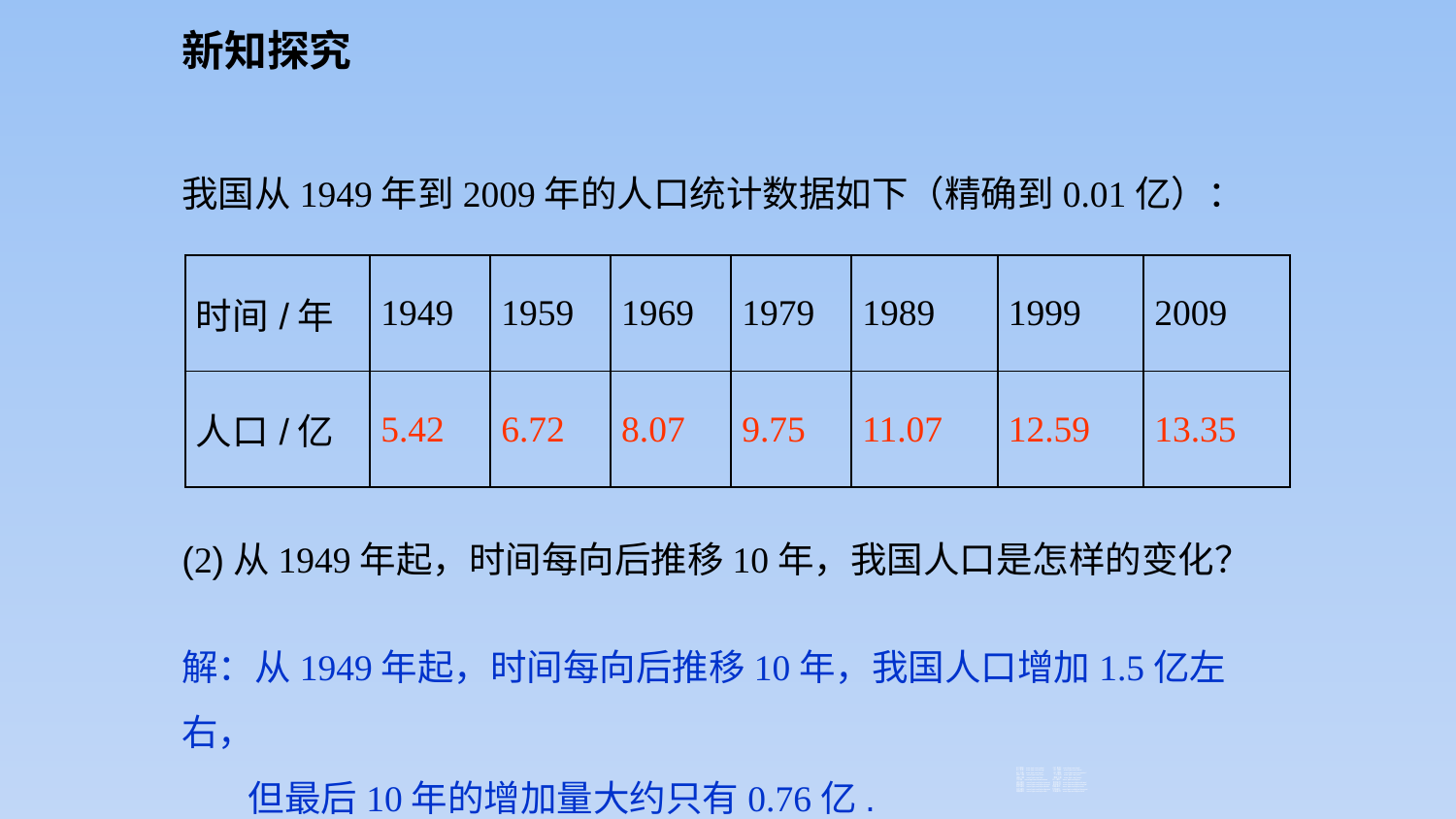

新知探究
我国从1949年到2009年的人口统计数据如下（精确到0.01亿）：

| 时间/年 | 1949 | 1959 | 1969 | 1979 | 1989 | 1999 | 2009 |
| --- | --- | --- | --- | --- | --- | --- | --- |
| 人口/亿 | 5.42 | 6.72 | 8.07 | 9.75 | 11.07 | 12.59 | 13.35 |
(2)从1949年起，时间每向后推移10年，我国人口是怎样的变化？
解：从1949年起，时间每向后推移10年，我国人口增加1.5亿左右，
       但最后10年的增加量大约只有0.76亿.